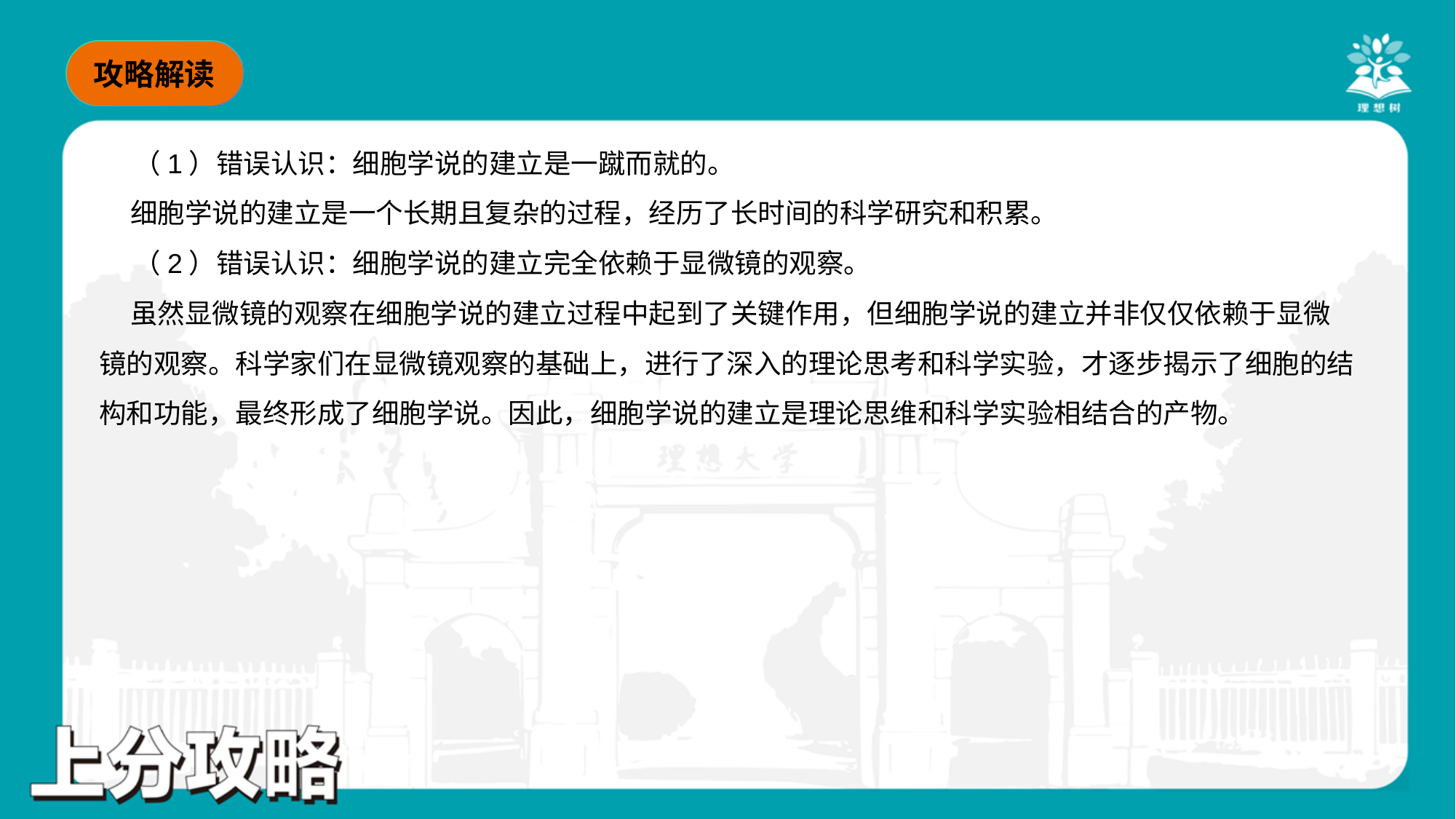

（1）错误认识：细胞学说的建立是一蹴而就的。
    细胞学说的建立是一个长期且复杂的过程，经历了长时间的科学研究和积累。
    （2）错误认识：细胞学说的建立完全依赖于显微镜的观察。
    虽然显微镜的观察在细胞学说的建立过程中起到了关键作用，但细胞学说的建立并非仅仅依赖于显微
镜的观察。科学家们在显微镜观察的基础上，进行了深入的理论思考和科学实验，才逐步揭示了细胞的结
构和功能，最终形成了细胞学说。因此，细胞学说的建立是理论思维和科学实验相结合的产物。